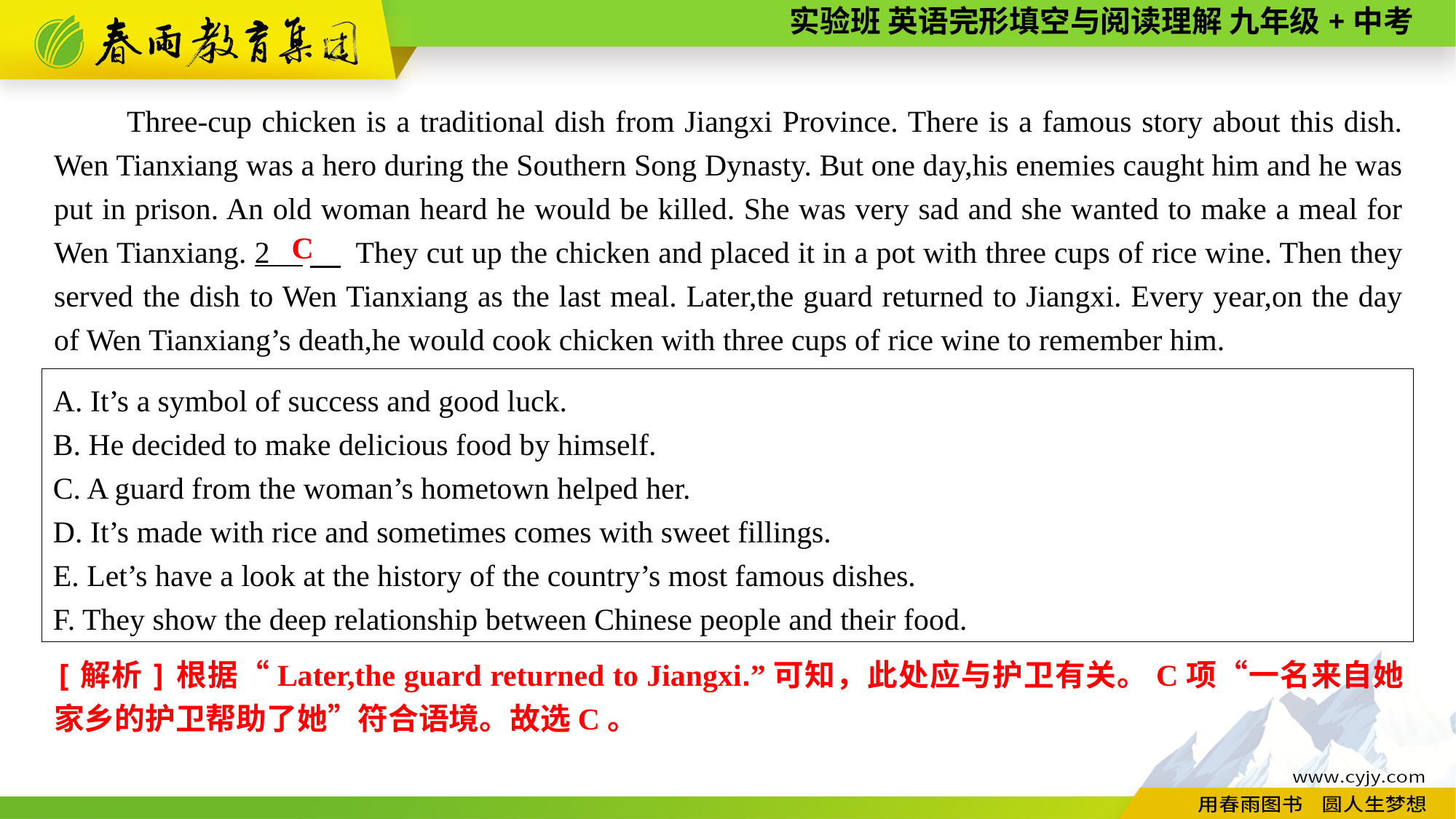

Three-cup chicken is a traditional dish from Jiangxi Province. There is a famous story about this dish. Wen Tianxiang was a hero during the Southern Song Dynasty. But one day,his enemies caught him and he was put in prison. An old woman heard he would be killed. She was very sad and she wanted to make a meal for Wen Tianxiang. 2    　 They cut up the chicken and placed it in a pot with three cups of rice wine. Then they served the dish to Wen Tianxiang as the last meal. Later,the guard returned to Jiangxi. Every year,on the day of Wen Tianxiang’s death,he would cook chicken with three cups of rice wine to remember him.
C
A. It’s a symbol of success and good luck.
B. He decided to make delicious food by himself.
C. A guard from the woman’s hometown helped her.
D. It’s made with rice and sometimes comes with sweet fillings.
E. Let’s have a look at the history of the country’s most famous dishes.
F. They show the deep relationship between Chinese people and their food.
[解析]根据“Later,the guard returned to Jiangxi.”可知，此处应与护卫有关。C项“一名来自她家乡的护卫帮助了她”符合语境。故选C。